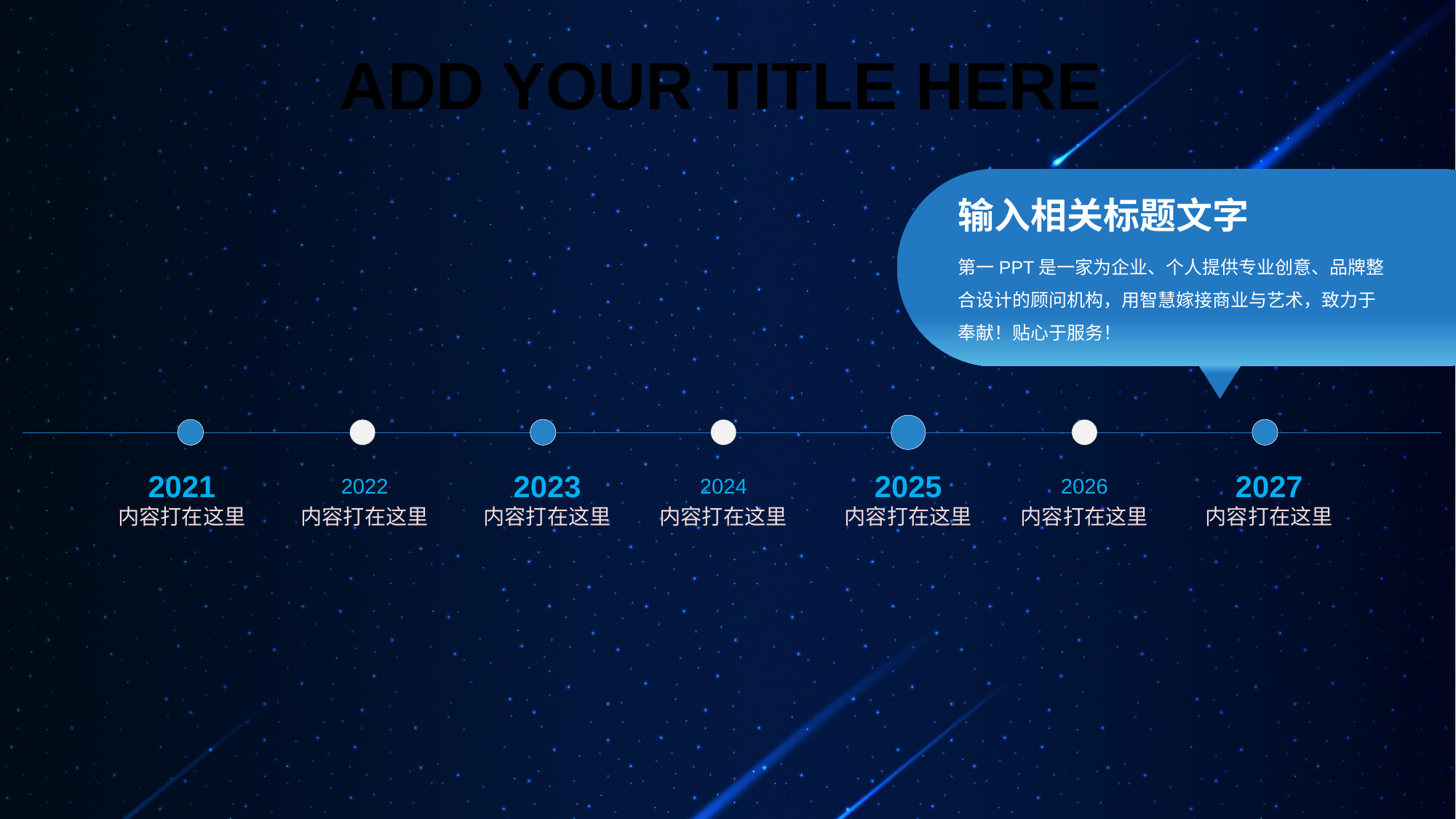

ADD YOUR TITLE HERE

输入相关标题文字
第一PPT是一家为企业、个人提供专业创意、品牌整合设计的顾问机构，用智慧嫁接商业与艺术，致力于奉献！贴心于服务！

2021
2022
2023
2024
2025
2026
2027
内容打在这里
内容打在这里
内容打在这里
内容打在这里
内容打在这里
内容打在这里
内容打在这里